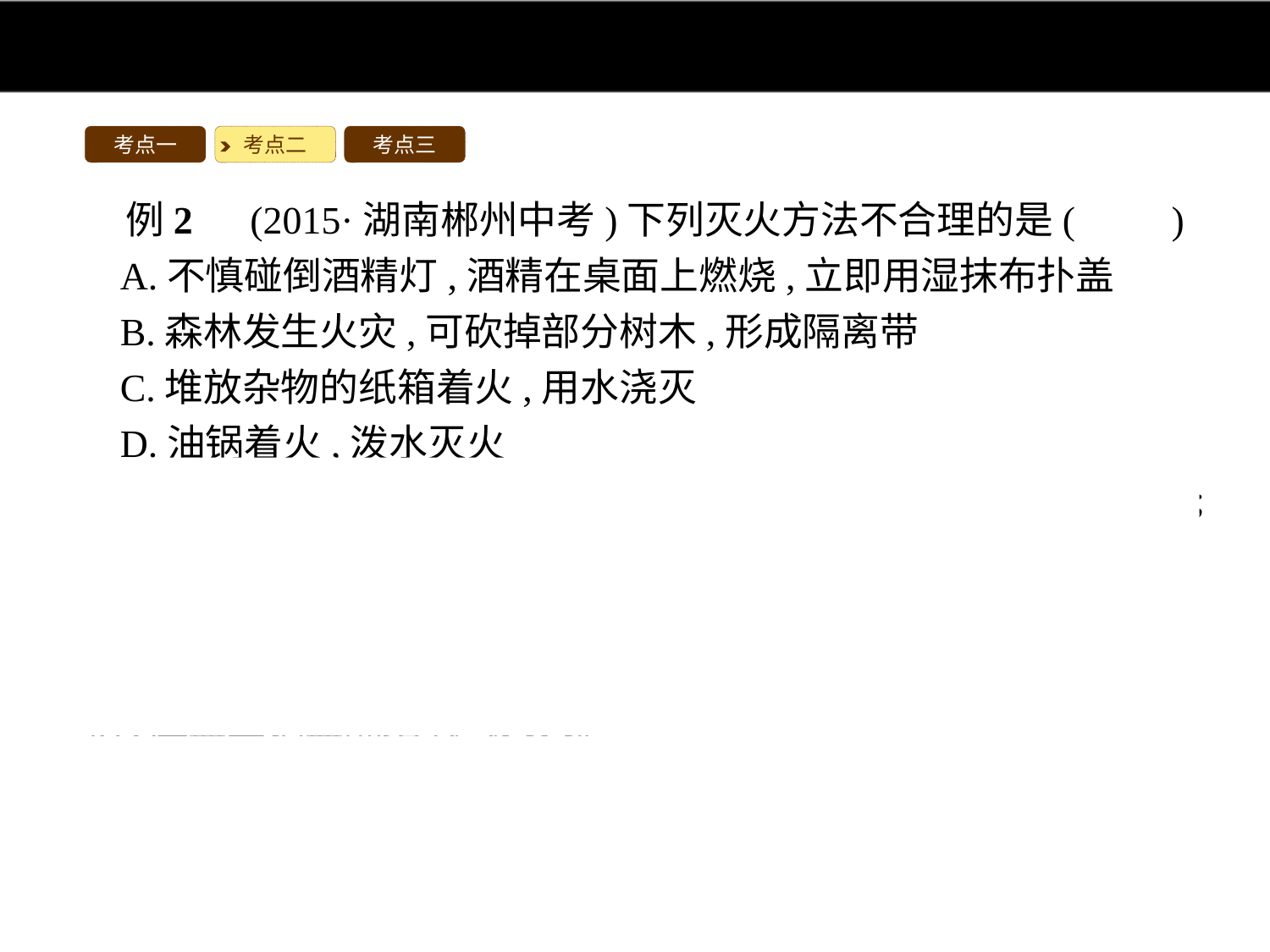

考点一
考点二
考点三

例2　(2015·湖南郴州中考)下列灭火方法不合理的是(　　)
A.不慎碰倒酒精灯,酒精在桌面上燃烧,立即用湿抹布扑盖
B.森林发生火灾,可砍掉部分树木,形成隔离带
C.堆放杂物的纸箱着火,用水浇灭
D.油锅着火,泼水灭火
解析:酒精在桌面上燃烧,立即用湿抹布扑盖可隔绝空气而灭火;森林发生火灾,砍掉部分树木可隔离可燃物而灭火;堆放杂物的纸箱着火,浇水可降温到可燃物的着火点以下而灭火;油锅着火时不能用水灭火,否则会造成油浮在水面上继续燃烧且会扩大燃烧面积,应盖上锅盖隔绝氧气灭火。
答案:D